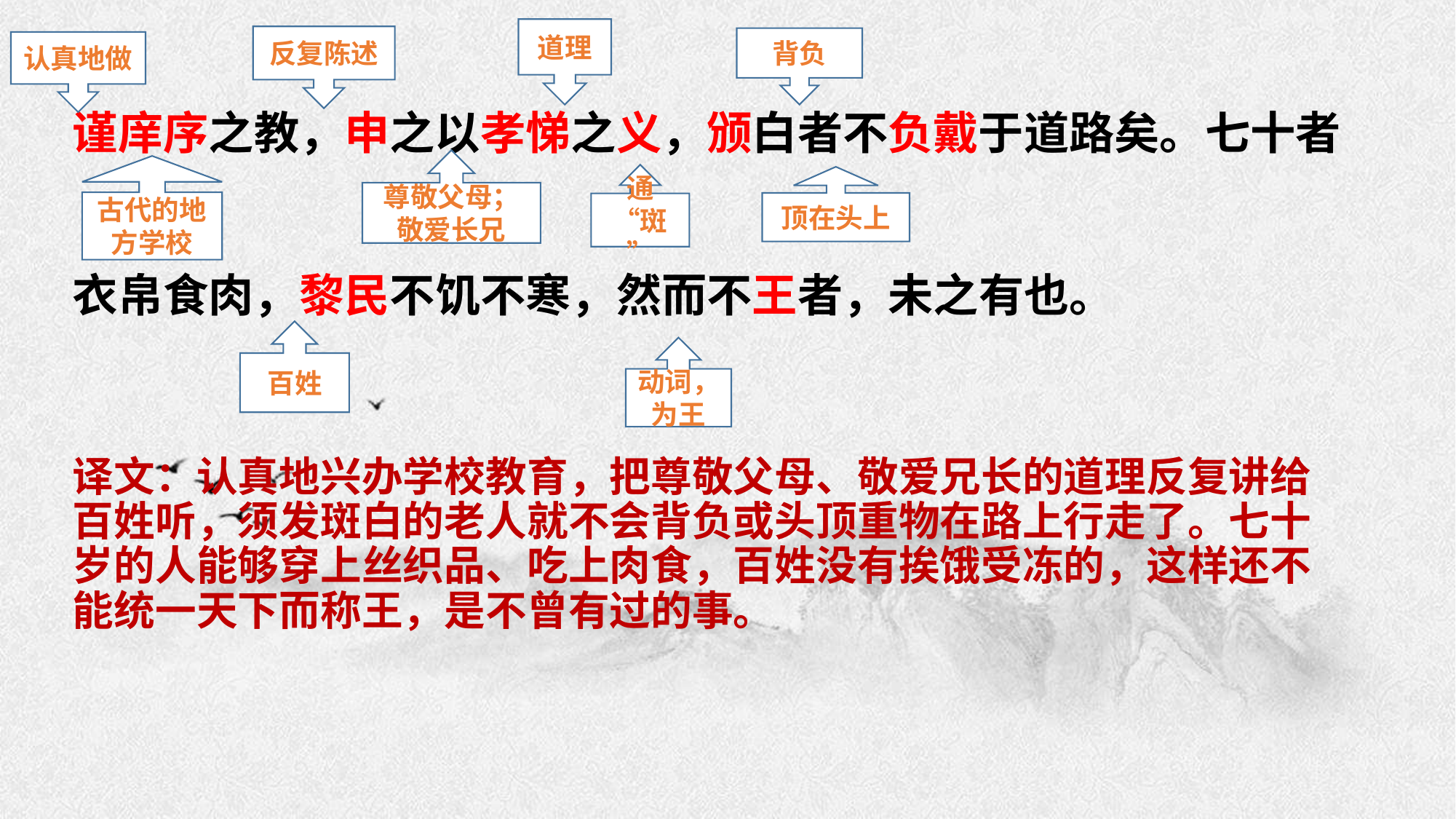

道理
反复陈述
背负
认真地做
谨庠序之教，申之以孝悌之义，颁白者不负戴于道路矣。七十者

衣帛食肉，黎民不饥不寒，然而不王者，未之有也。

译文：认真地兴办学校教育，把尊敬父母、敬爱兄长的道理反复讲给百姓听，须发斑白的老人就不会背负或头顶重物在路上行走了。七十岁的人能够穿上丝织品、吃上肉食，百姓没有挨饿受冻的，这样还不能统一天下而称王，是不曾有过的事。
尊敬父母；敬爱长兄
古代的地方学校
通“斑”
顶在头上
百姓
动词，为王